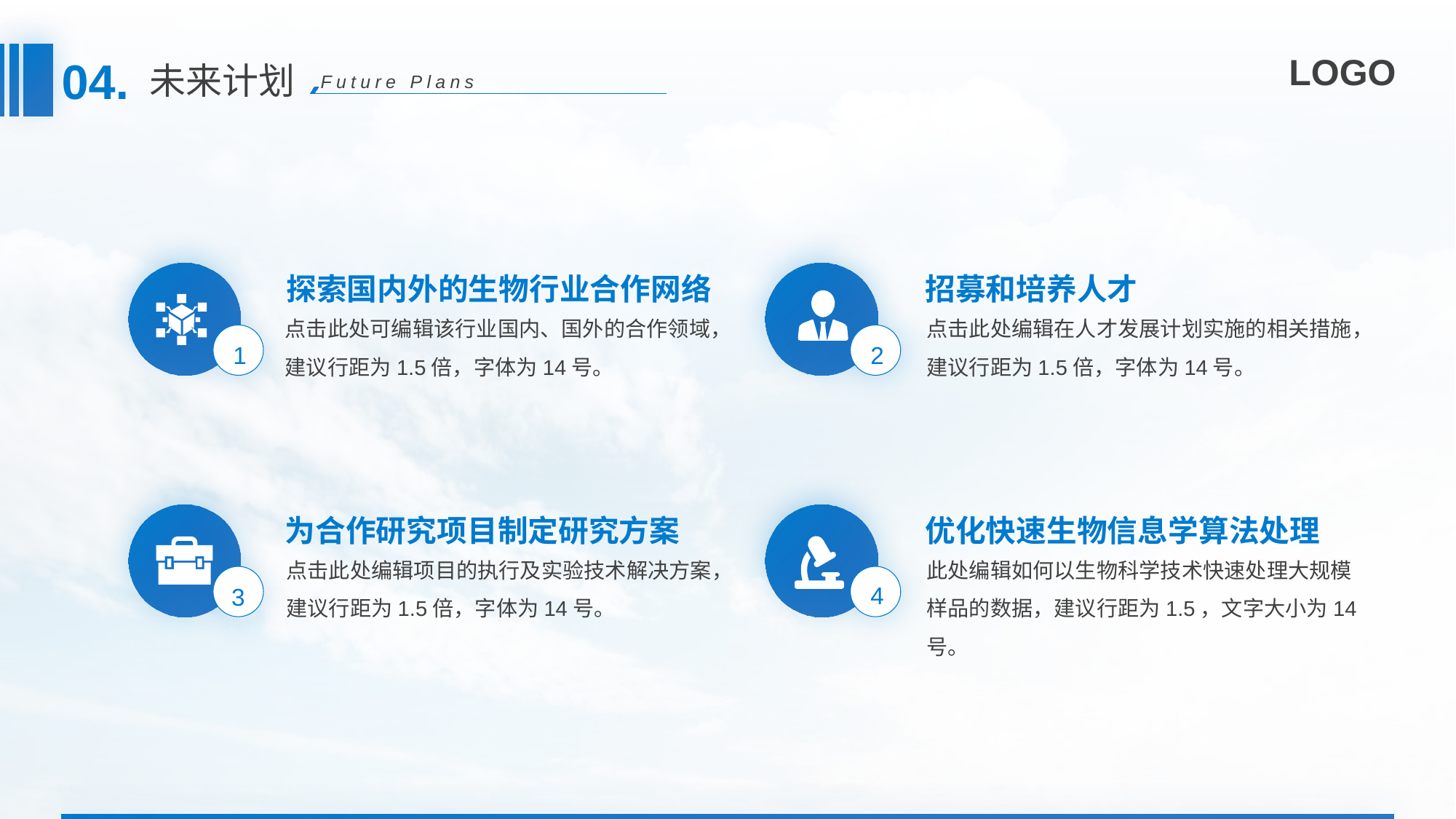

04.
未来计划
Future Plans

探索国内外的生物行业合作网络
招募和培养人才

1

2
点击此处可编辑该行业国内、国外的合作领域，建议行距为1.5倍，字体为14号。
点击此处编辑在人才发展计划实施的相关措施，建议行距为1.5倍，字体为14号。
为合作研究项目制定研究方案
优化快速生物信息学算法处理

3

4
点击此处编辑项目的执行及实验技术解决方案，建议行距为1.5倍，字体为14号。
此处编辑如何以生物科学技术快速处理大规模样品的数据，建议行距为1.5，文字大小为14号。